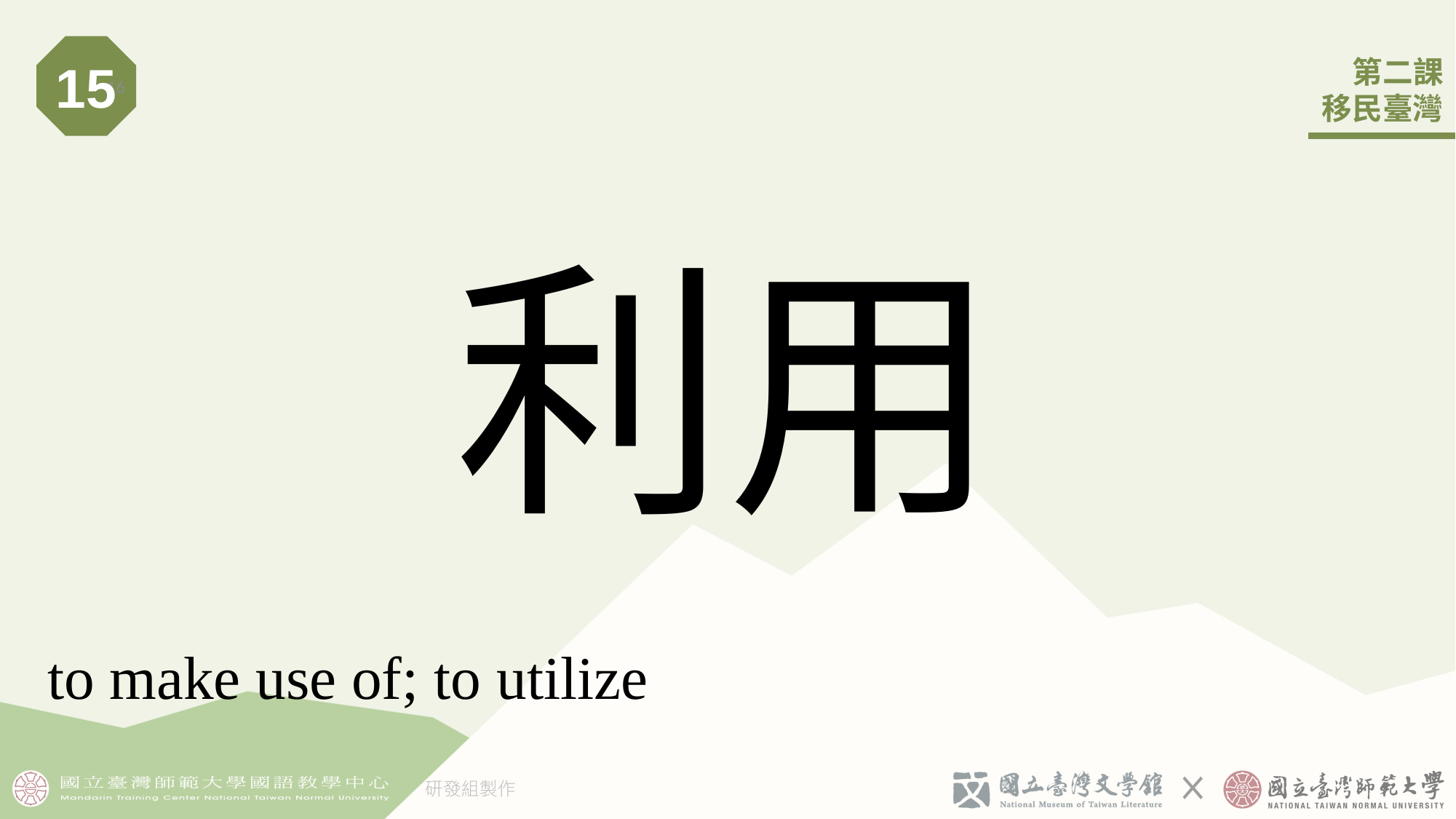

15
16
# 利用
to make use of; to utilize